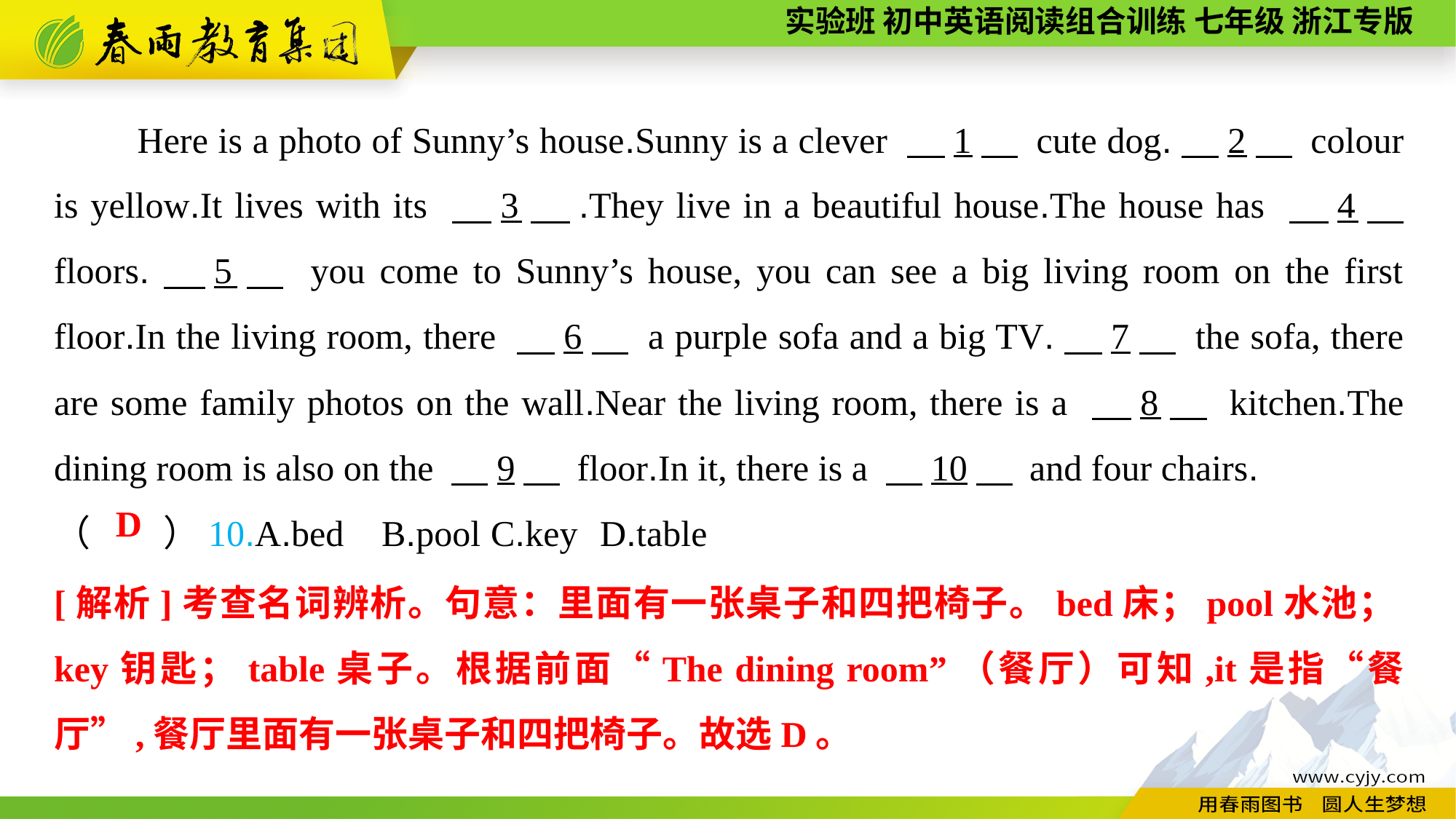

Here is a photo of Sunny’s house.Sunny is a clever 　1　 cute dog.　2　 colour is yellow.It lives with its 　3　.They live in a beautiful house.The house has 　4　 floors.　5　 you come to Sunny’s house, you can see a big living room on the first floor.In the living room, there 　6　 a purple sofa and a big TV.　7　 the sofa, there are some family photos on the wall.Near the living room, there is a 　8　 kitchen.The dining room is also on the 　9　 floor.In it, there is a 　10　 and four chairs.
（　　）10.A.bed	B.pool	C.key	D.table
D
[解析]考查名词辨析。句意：里面有一张桌子和四把椅子。bed床；pool水池；key钥匙；table桌子。根据前面“The dining room”（餐厅）可知,it是指“餐厅”,餐厅里面有一张桌子和四把椅子。故选D。